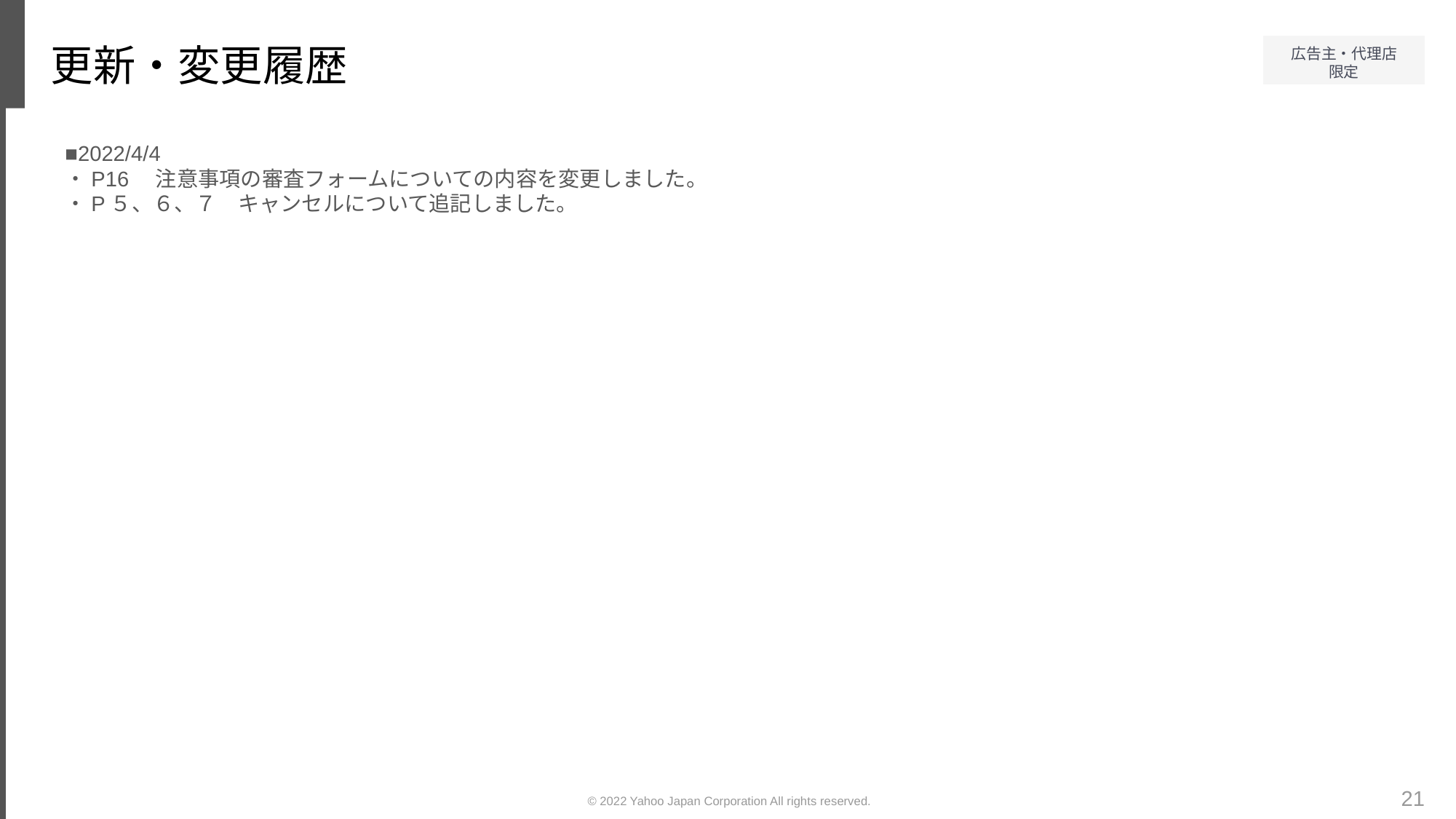

更新・変更履歴
■2022/4/4
・P16　注意事項の審査フォームについての内容を変更しました。
・P５、６、７　キャンセルについて追記しました。

21